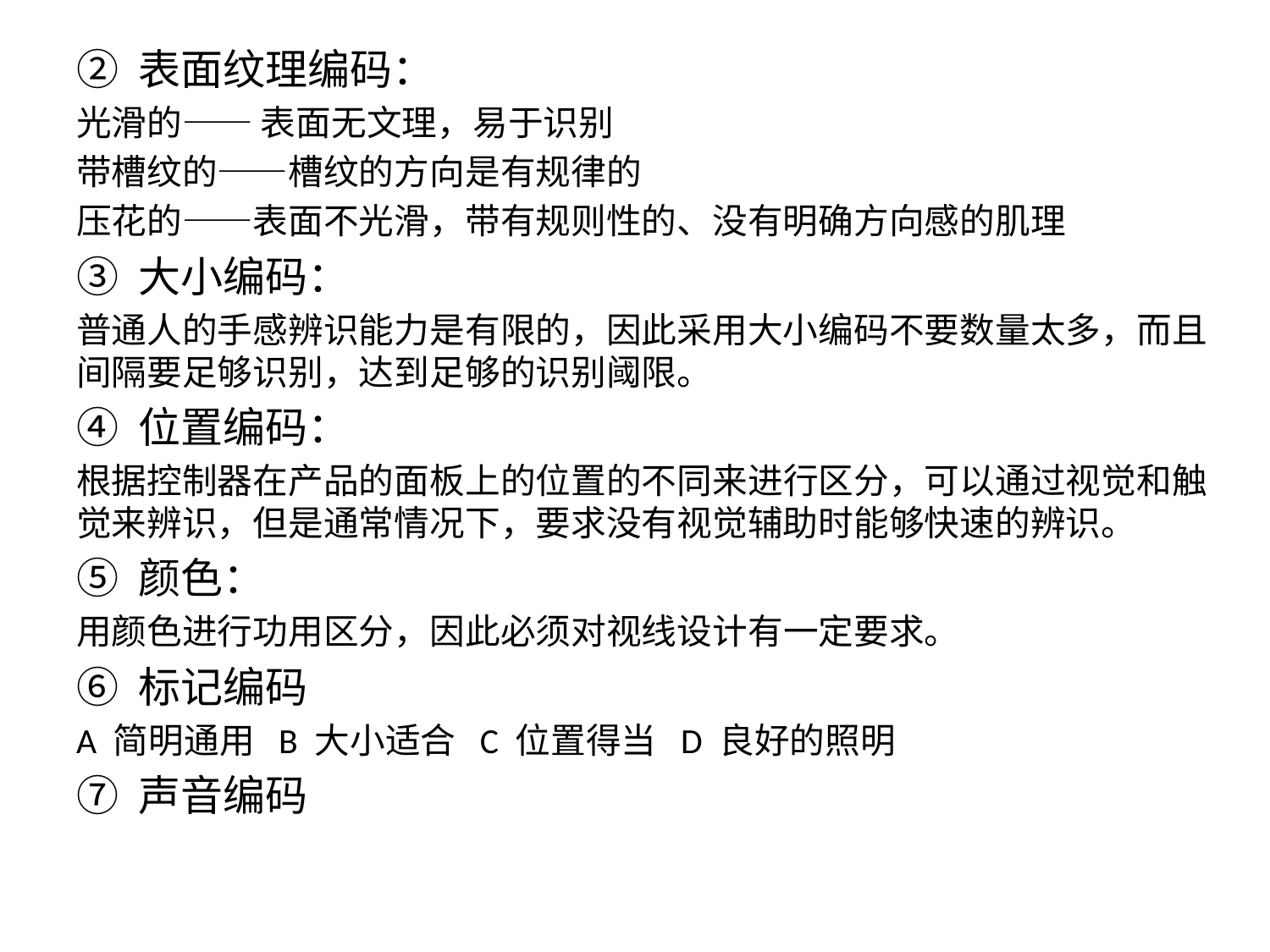

② 表面纹理编码：
光滑的—— 表面无文理，易于识别
带槽纹的——槽纹的方向是有规律的
压花的——表面不光滑，带有规则性的、没有明确方向感的肌理
③ 大小编码：
普通人的手感辨识能力是有限的，因此采用大小编码不要数量太多，而且间隔要足够识别，达到足够的识别阈限。
④ 位置编码：
根据控制器在产品的面板上的位置的不同来进行区分，可以通过视觉和触觉来辨识，但是通常情况下，要求没有视觉辅助时能够快速的辨识。
⑤ 颜色：
用颜色进行功用区分，因此必须对视线设计有一定要求。
⑥ 标记编码
A 简明通用  B 大小适合  C 位置得当  D 良好的照明
⑦ 声音编码